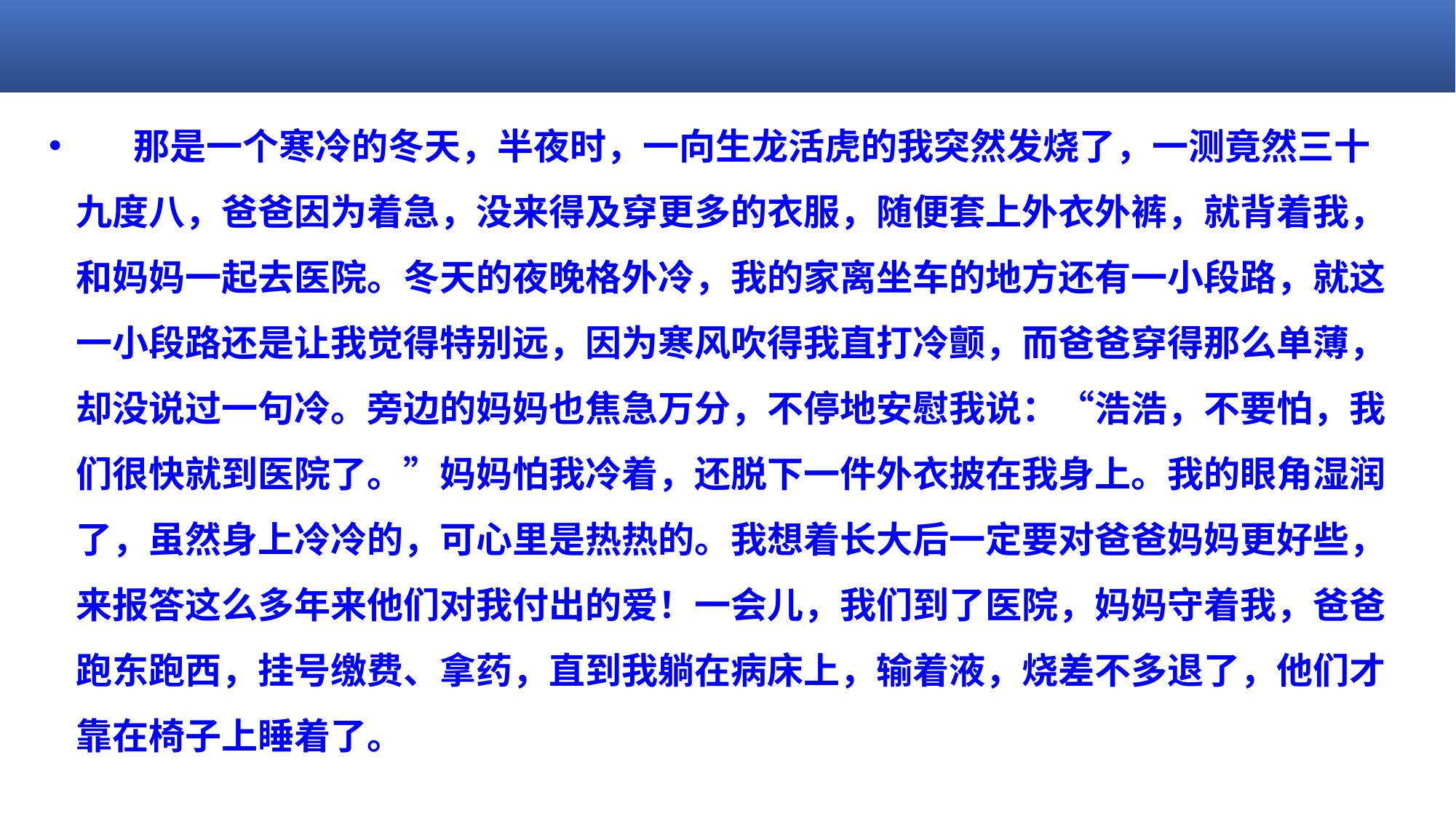

那是一个寒冷的冬天，半夜时，一向生龙活虎的我突然发烧了，一测竟然三十九度八，爸爸因为着急，没来得及穿更多的衣服，随便套上外衣外裤，就背着我，和妈妈一起去医院。冬天的夜晚格外冷，我的家离坐车的地方还有一小段路，就这一小段路还是让我觉得特别远，因为寒风吹得我直打冷颤，而爸爸穿得那么单薄，却没说过一句冷。旁边的妈妈也焦急万分，不停地安慰我说：“浩浩，不要怕，我们很快就到医院了。”妈妈怕我冷着，还脱下一件外衣披在我身上。我的眼角湿润了，虽然身上冷冷的，可心里是热热的。我想着长大后一定要对爸爸妈妈更好些，来报答这么多年来他们对我付出的爱！一会儿，我们到了医院，妈妈守着我，爸爸跑东跑西，挂号缴费、拿药，直到我躺在病床上，输着液，烧差不多退了，他们才靠在椅子上睡着了。